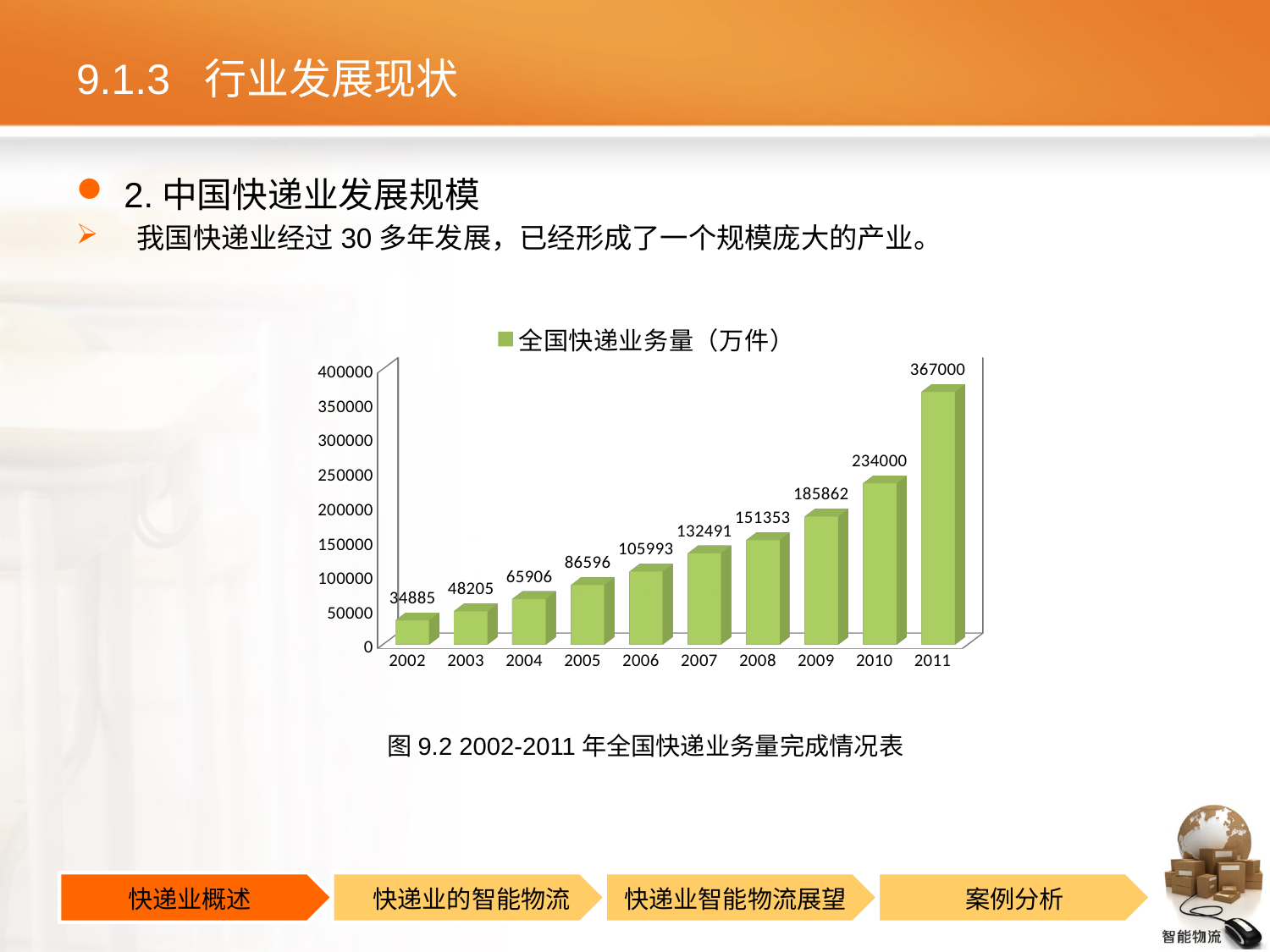

# 9.1.3  行业发展现状
2.中国快递业发展规模
 我国快递业经过30多年发展，已经形成了一个规模庞大的产业。

[unsupported chart]

图9.2 2002-2011年全国快递业务量完成情况表